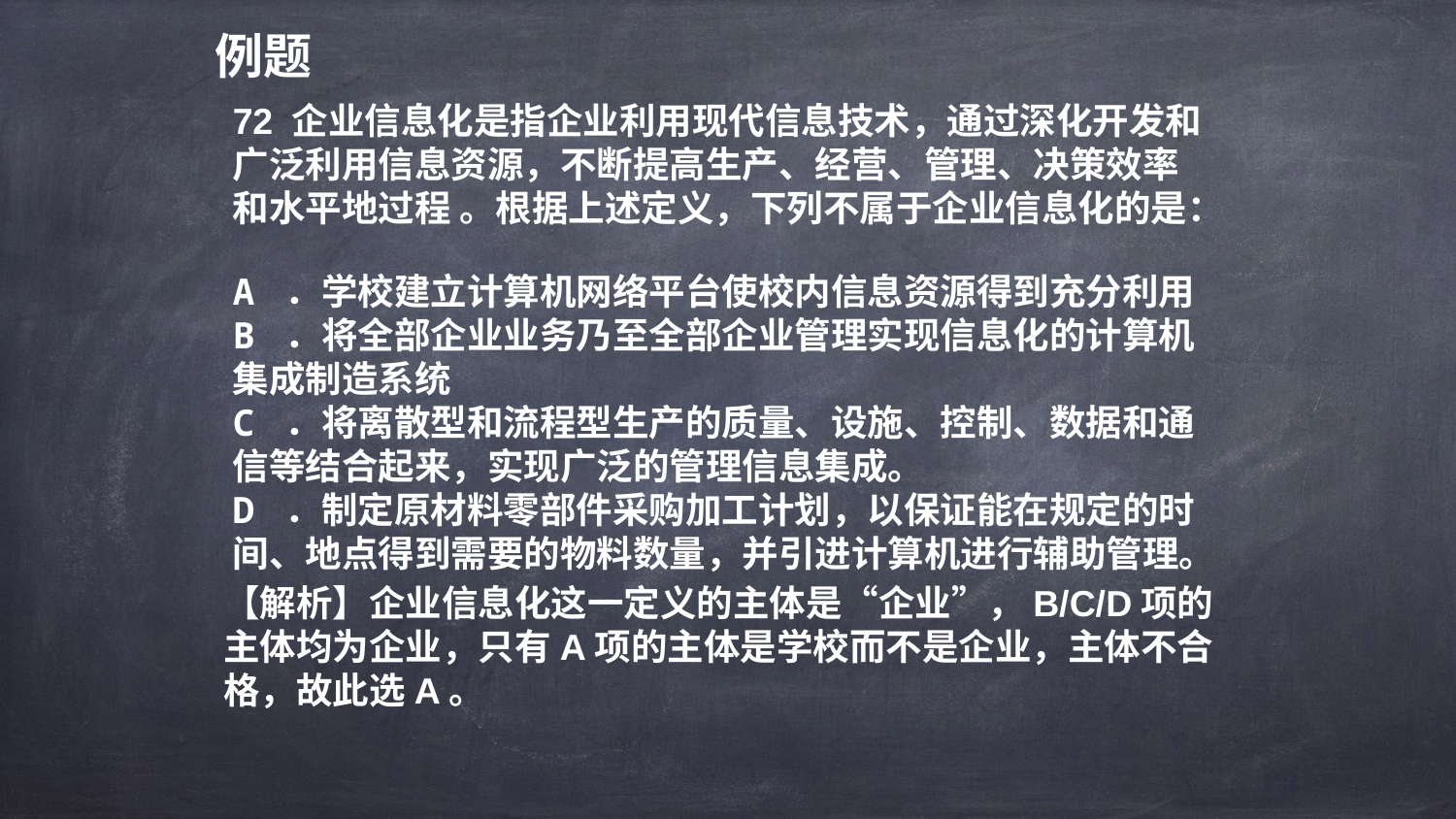

例题
72 企业信息化是指企业利用现代信息技术，通过深化开发和广泛利用信息资源，不断提高生产、经营、管理、决策效率和水平地过程 。根据上述定义，下列不属于企业信息化的是：
A ．学校建立计算机网络平台使校内信息资源得到充分利用
B ．将全部企业业务乃至全部企业管理实现信息化的计算机集成制造系统
C ．将离散型和流程型生产的质量、设施、控制、数据和通信等结合起来，实现广泛的管理信息集成。
D ．制定原材料零部件采购加工计划，以保证能在规定的时间、地点得到需要的物料数量，并引进计算机进行辅助管理。
【解析】企业信息化这一定义的主体是“企业”，B/C/D项的主体均为企业，只有A项的主体是学校而不是企业，主体不合格，故此选A。